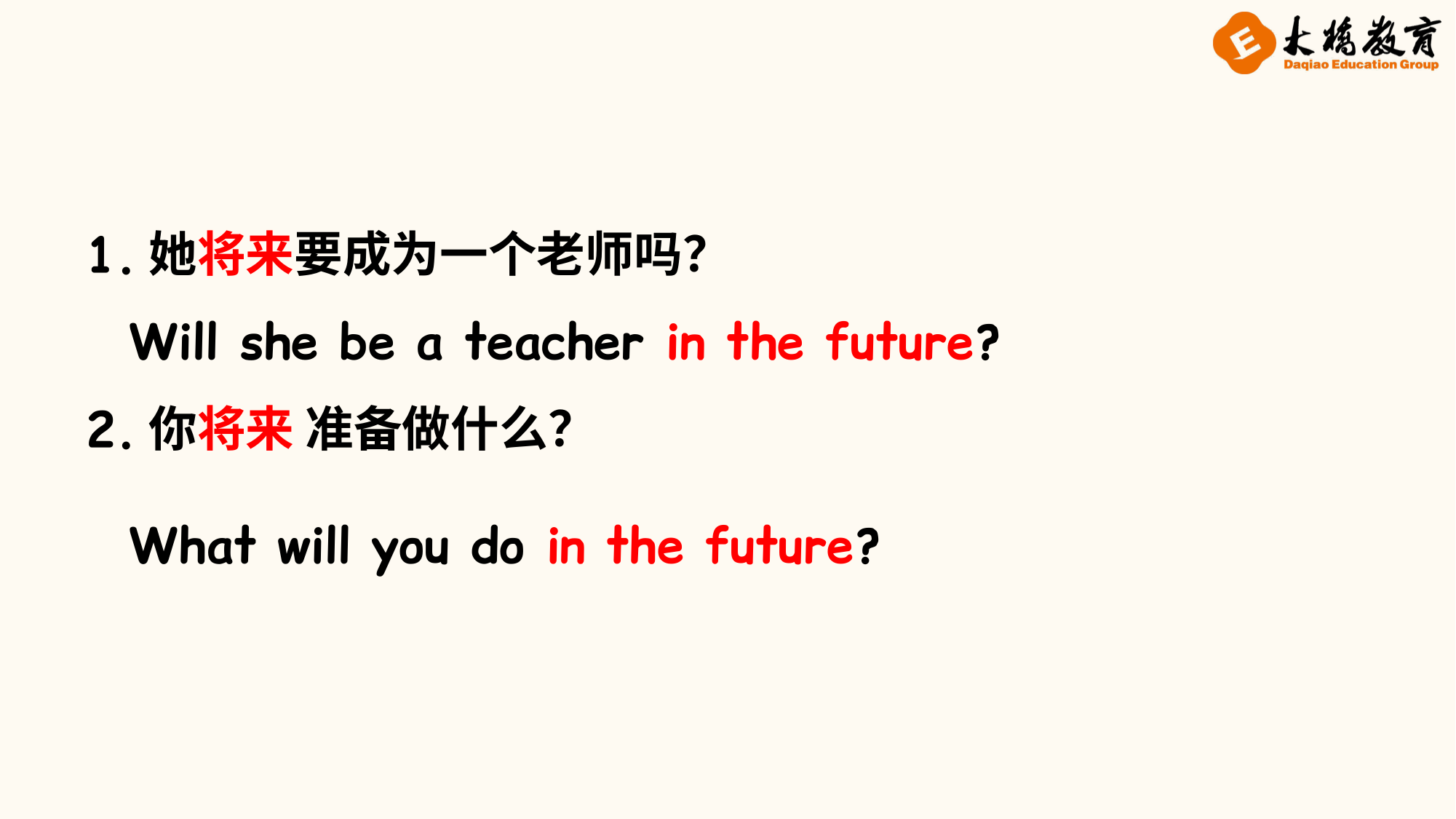

1.她将来要成为一个老师吗？
  Will she be a teacher in the future?
2.你将来 准备做什么？
  What will you do in the future?